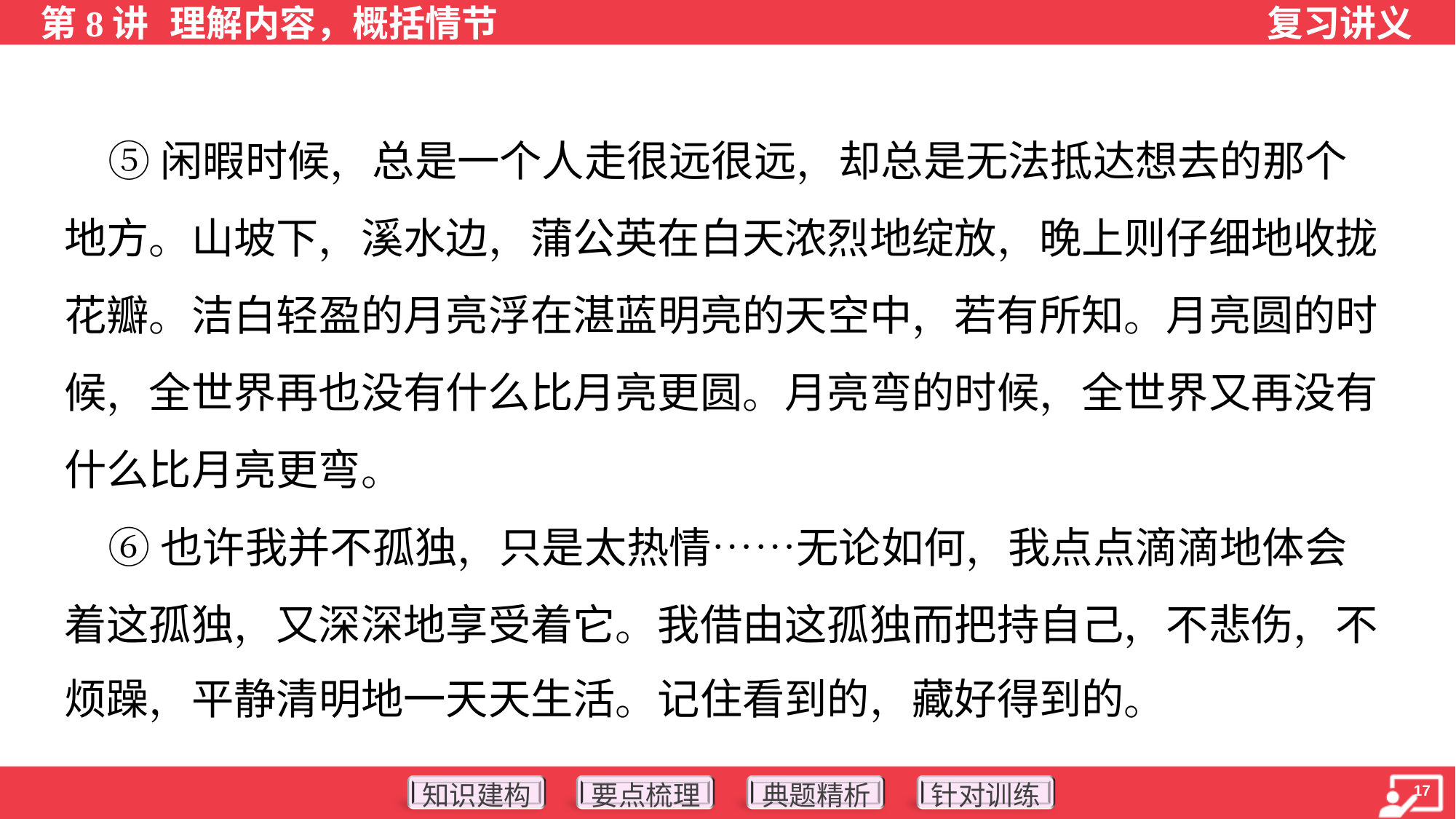

⑤闲暇时候，总是一个人走很远很远，却总是无法抵达想去的那个
地方。山坡下，溪水边，蒲公英在白天浓烈地绽放，晚上则仔细地收拢
花瓣。洁白轻盈的月亮浮在湛蓝明亮的天空中，若有所知。月亮圆的时
候，全世界再也没有什么比月亮更圆。月亮弯的时候，全世界又再没有
什么比月亮更弯。
    ⑥也许我并不孤独，只是太热情……无论如何，我点点滴滴地体会
着这孤独，又深深地享受着它。我借由这孤独而把持自己，不悲伤，不
烦躁，平静清明地一天天生活。记住看到的，藏好得到的。